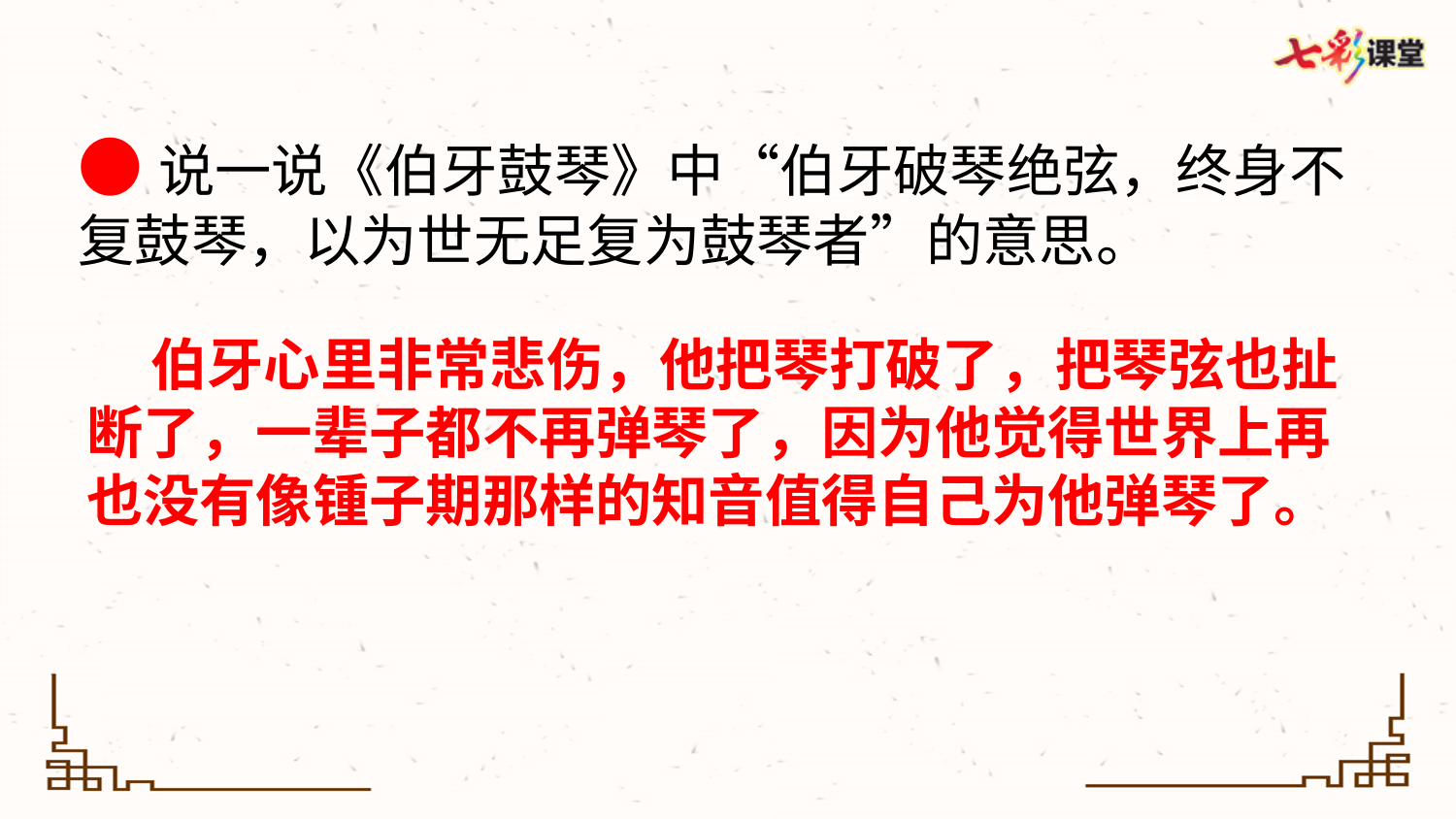

●说一说《伯牙鼓琴》中“伯牙破琴绝弦，终身不复鼓琴，以为世无足复为鼓琴者”的意思。
    伯牙心里非常悲伤，他把琴打破了，把琴弦也扯断了，一辈子都不再弹琴了，因为他觉得世界上再也没有像锺子期那样的知音值得自己为他弹琴了。